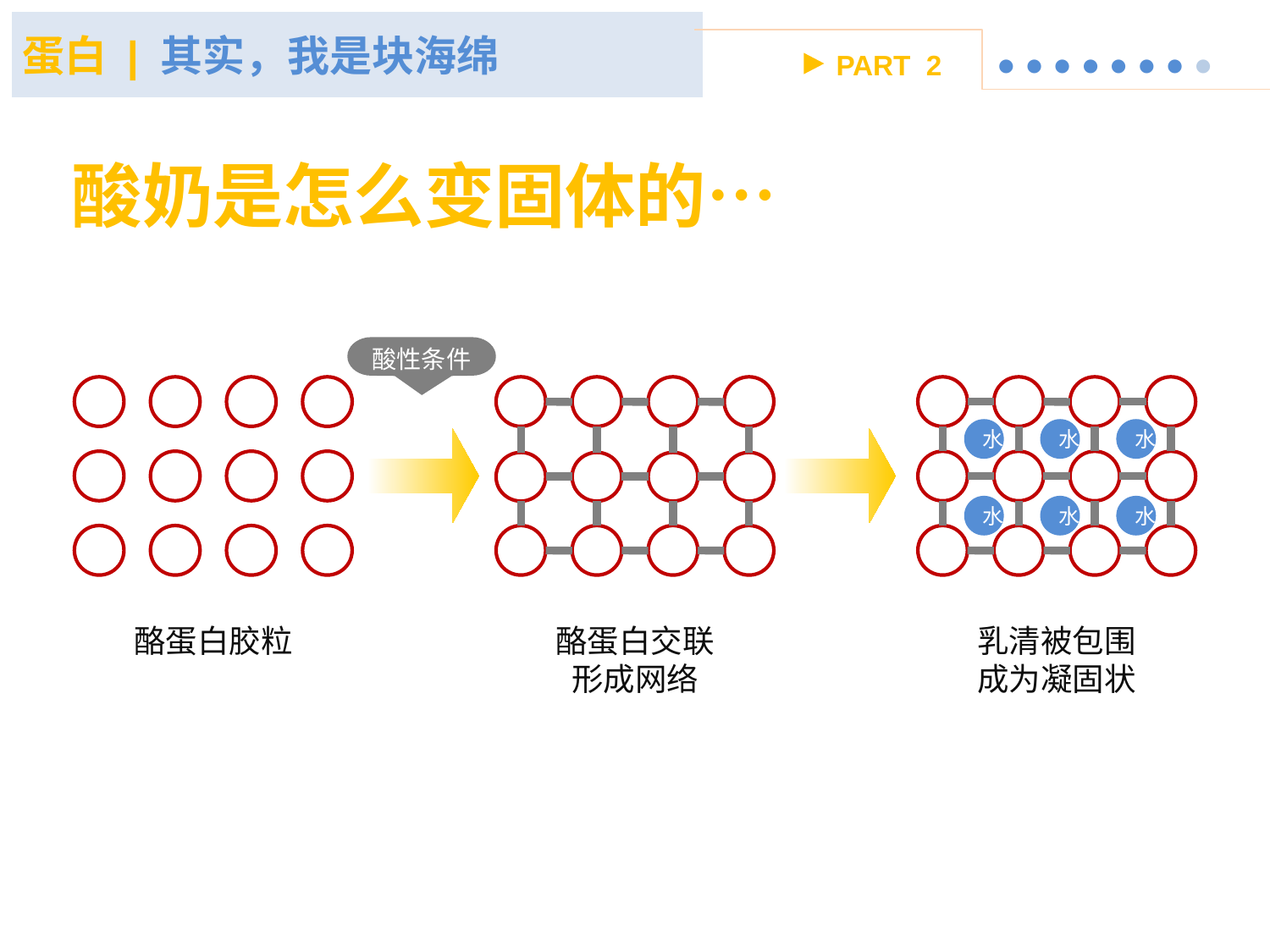

蛋白 | 其实，我是块海绵
PART  2       ● ● ● ● ● ● ● ●

酸奶是怎么变固体的…

酸性条件

水
水
水
水
水
水

酪蛋白胶粒
酪蛋白交联
形成网络
乳清被包围
成为凝固状